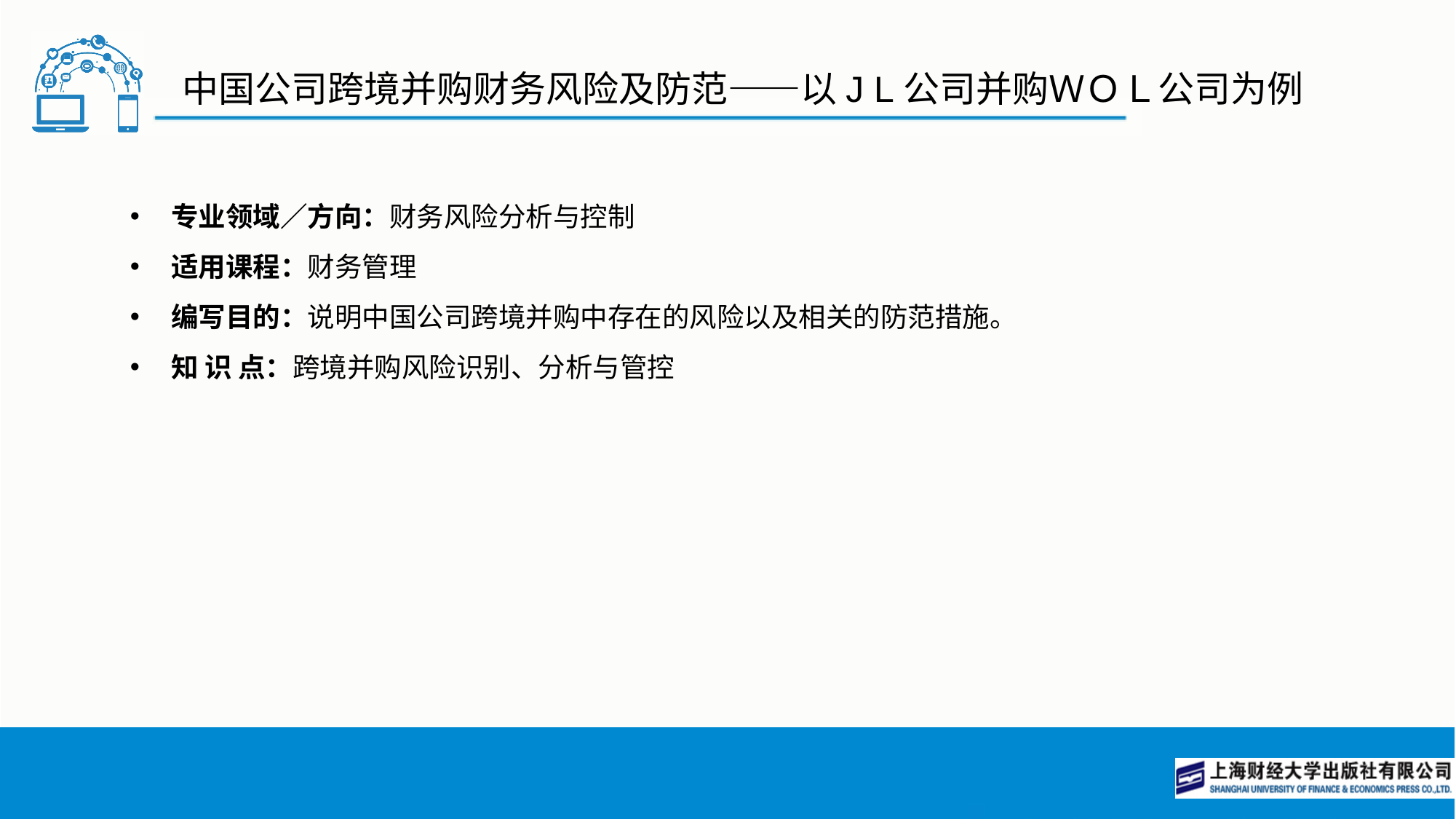

# 中国公司跨境并购财务风险及防范——以J L公司并购ＷＯＬ公司为例
专业领域／方向：财务风险分析与控制
适用课程：财务管理
编写目的：说明中国公司跨境并购中存在的风险以及相关的防范措施。
知 识 点：跨境并购风险识别、分析与管控